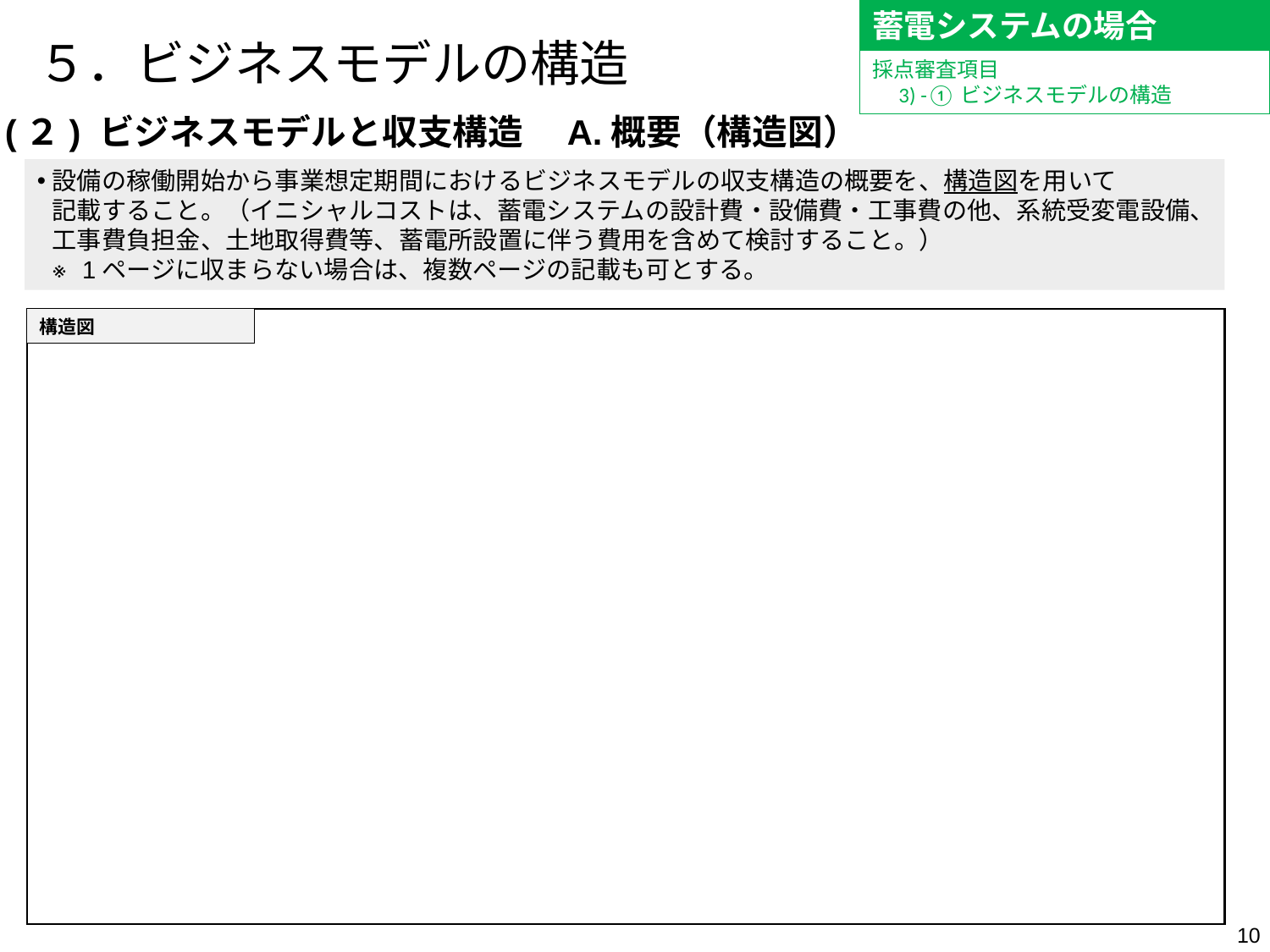

蓄電システムの場合
# ５．ビジネスモデルの構造
採点審査項目
　3) -①ビジネスモデルの構造
(２) ビジネスモデルと収支構造　A.概要（構造図）
設備の稼働開始から事業想定期間におけるビジネスモデルの収支構造の概要を、構造図を用いて
記載すること。（イニシャルコストは、蓄電システムの設計費・設備費・工事費の他、系統受変電設備、工事費負担金、土地取得費等、蓄電所設置に伴う費用を含めて検討すること。）
1ページに収まらない場合は、複数ページの記載も可とする。

構造図